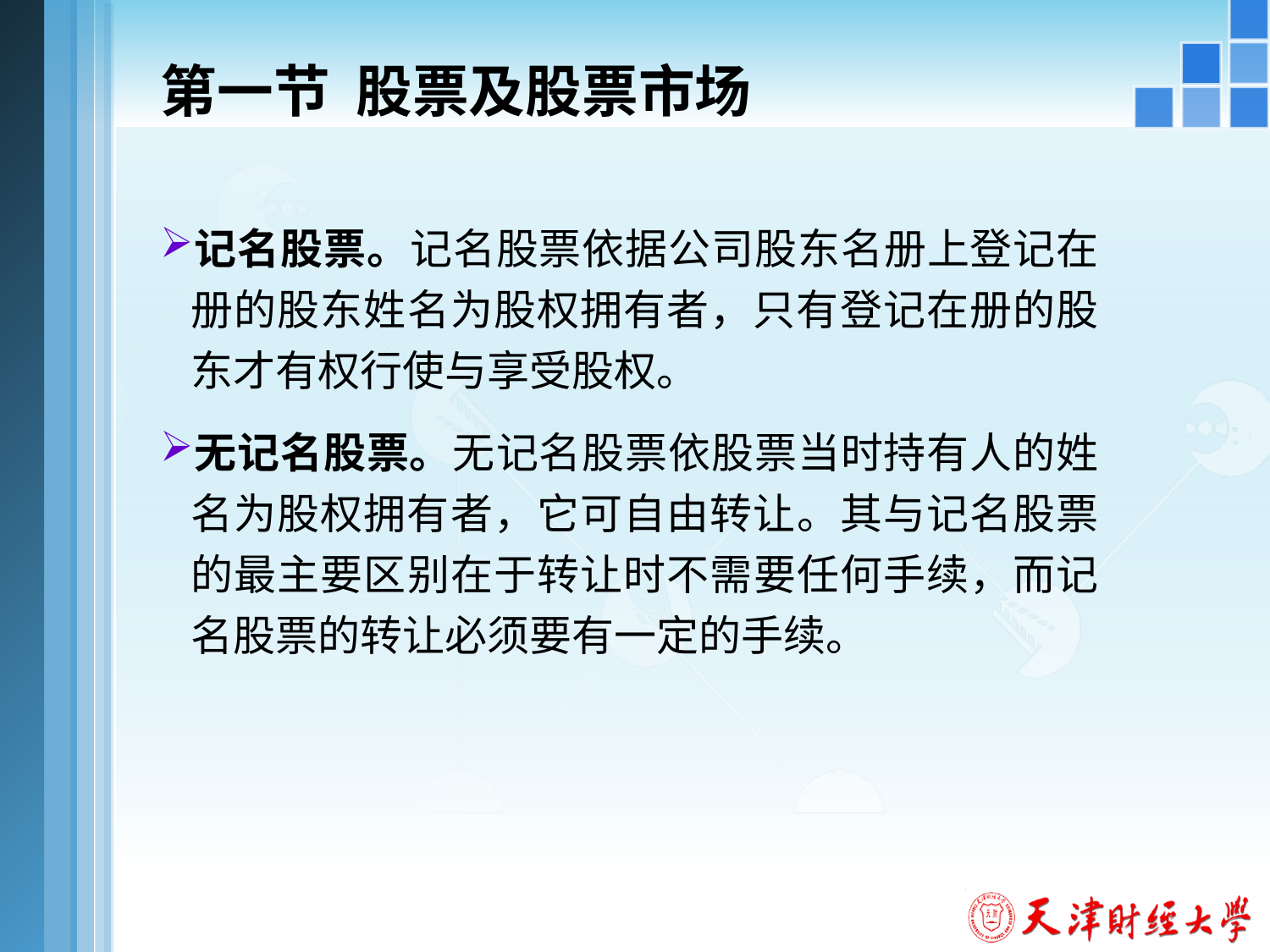

# 第一节  股票及股票市场
记名股票。记名股票依据公司股东名册上登记在册的股东姓名为股权拥有者，只有登记在册的股东才有权行使与享受股权。
无记名股票。无记名股票依股票当时持有人的姓名为股权拥有者，它可自由转让。其与记名股票的最主要区别在于转让时不需要任何手续，而记名股票的转让必须要有一定的手续。